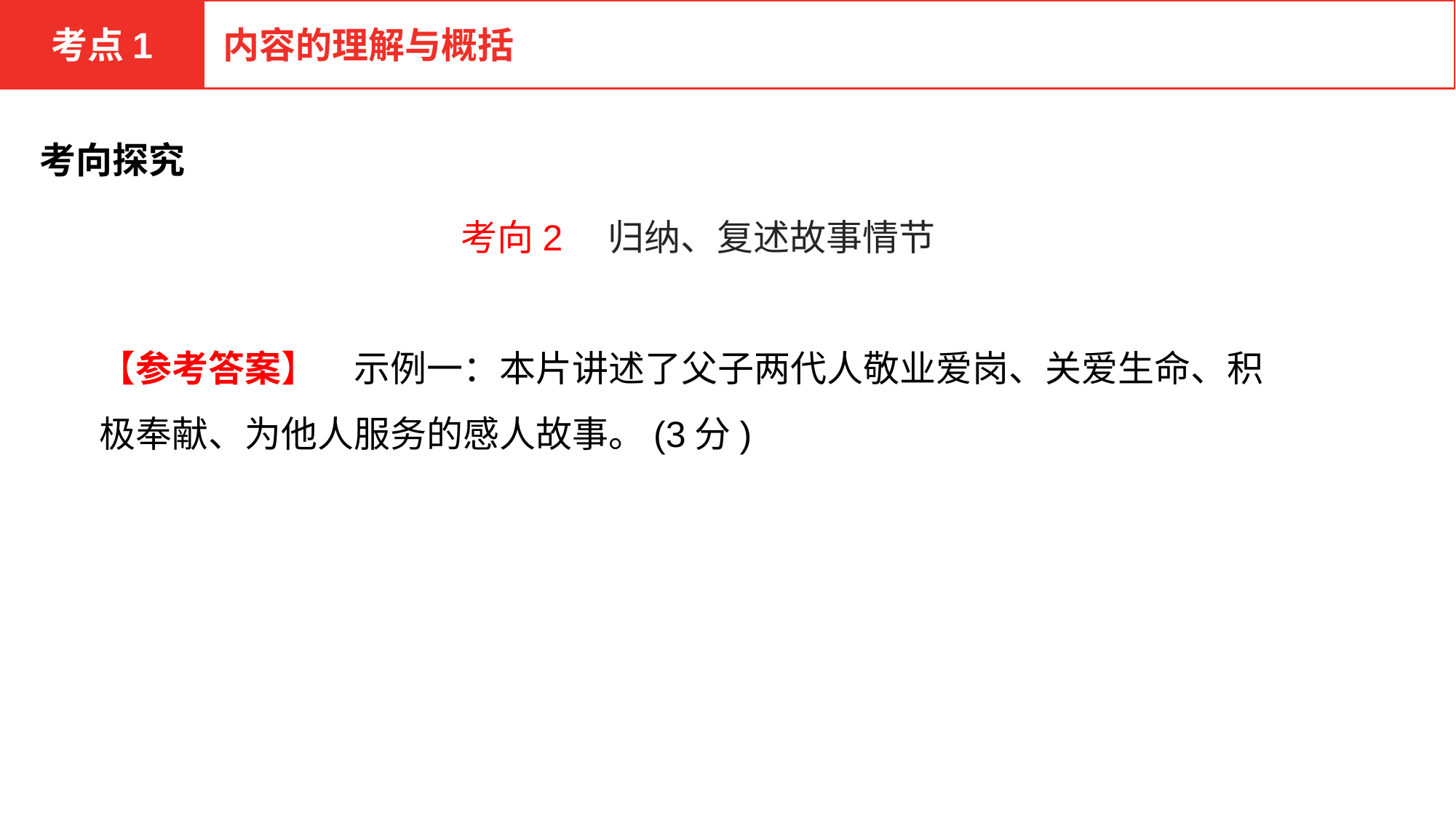

考点1
内容的理解与概括
考向探究
考向2　归纳、复述故事情节

【参考答案】　示例一：本片讲述了父子两代人敬业爱岗、关爱生命、积极奉献、为他人服务的感人故事。(3分)